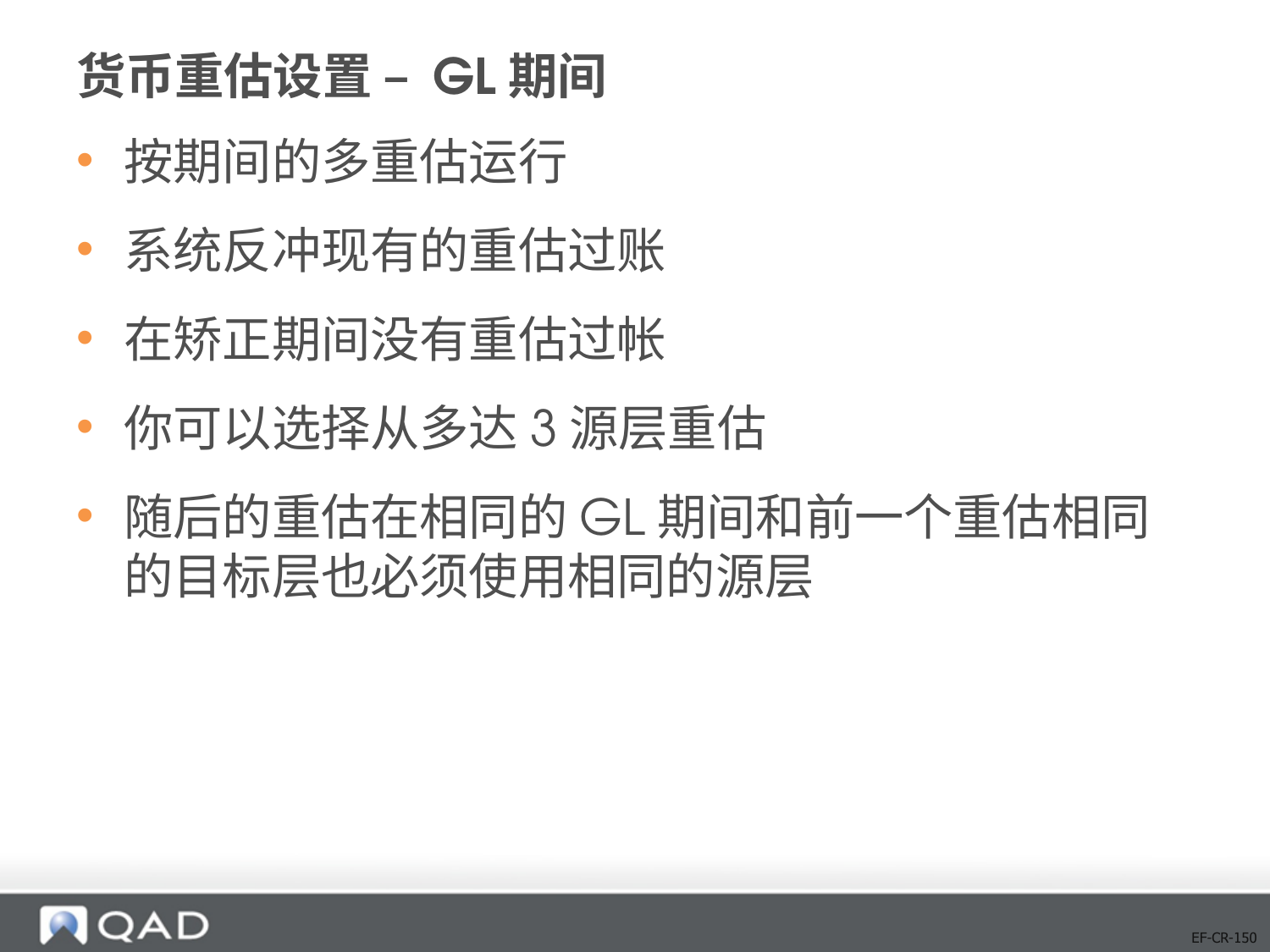

# 货币重估设置 – GL期间
按期间的多重估运行
系统反冲现有的重估过账
在矫正期间没有重估过帐
你可以选择从多达3源层重估
随后的重估在相同的GL期间和前一个重估相同的目标层也必须使用相同的源层

EF-CR-150